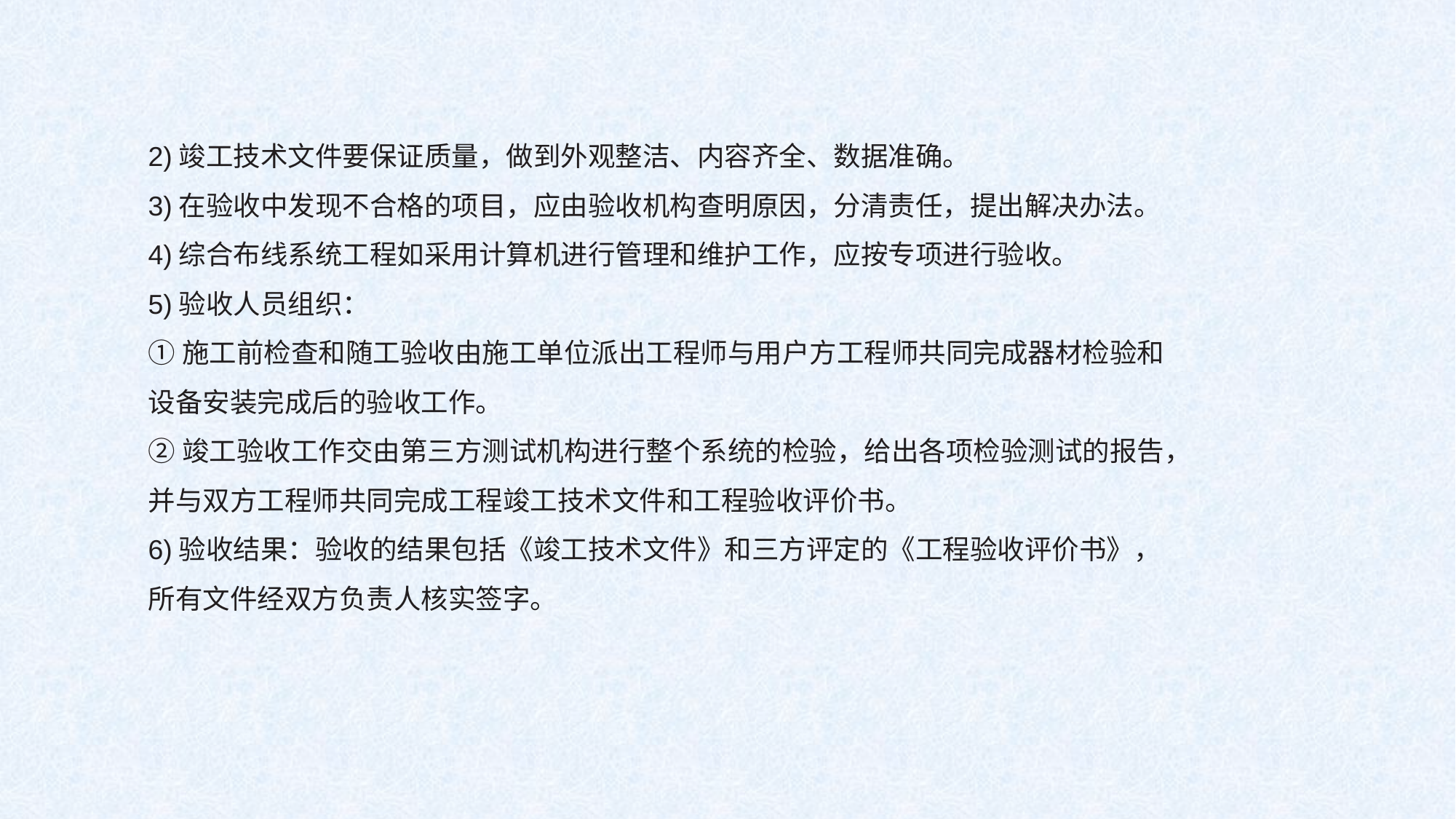

2)竣工技术文件要保证质量，做到外观整洁、内容齐全、数据准确。
3)在验收中发现不合格的项目，应由验收机构查明原因，分清责任，提出解决办法。
4)综合布线系统工程如采用计算机进行管理和维护工作，应按专项进行验收。
5)验收人员组织：
①施工前检查和随工验收由施工单位派出工程师与用户方工程师共同完成器材检验和
设备安装完成后的验收工作。
②竣工验收工作交由第三方测试机构进行整个系统的检验，给出各项检验测试的报告，
并与双方工程师共同完成工程竣工技术文件和工程验收评价书。
6)验收结果：验收的结果包括《竣工技术文件》和三方评定的《工程验收评价书》，
所有文件经双方负责人核实签字。